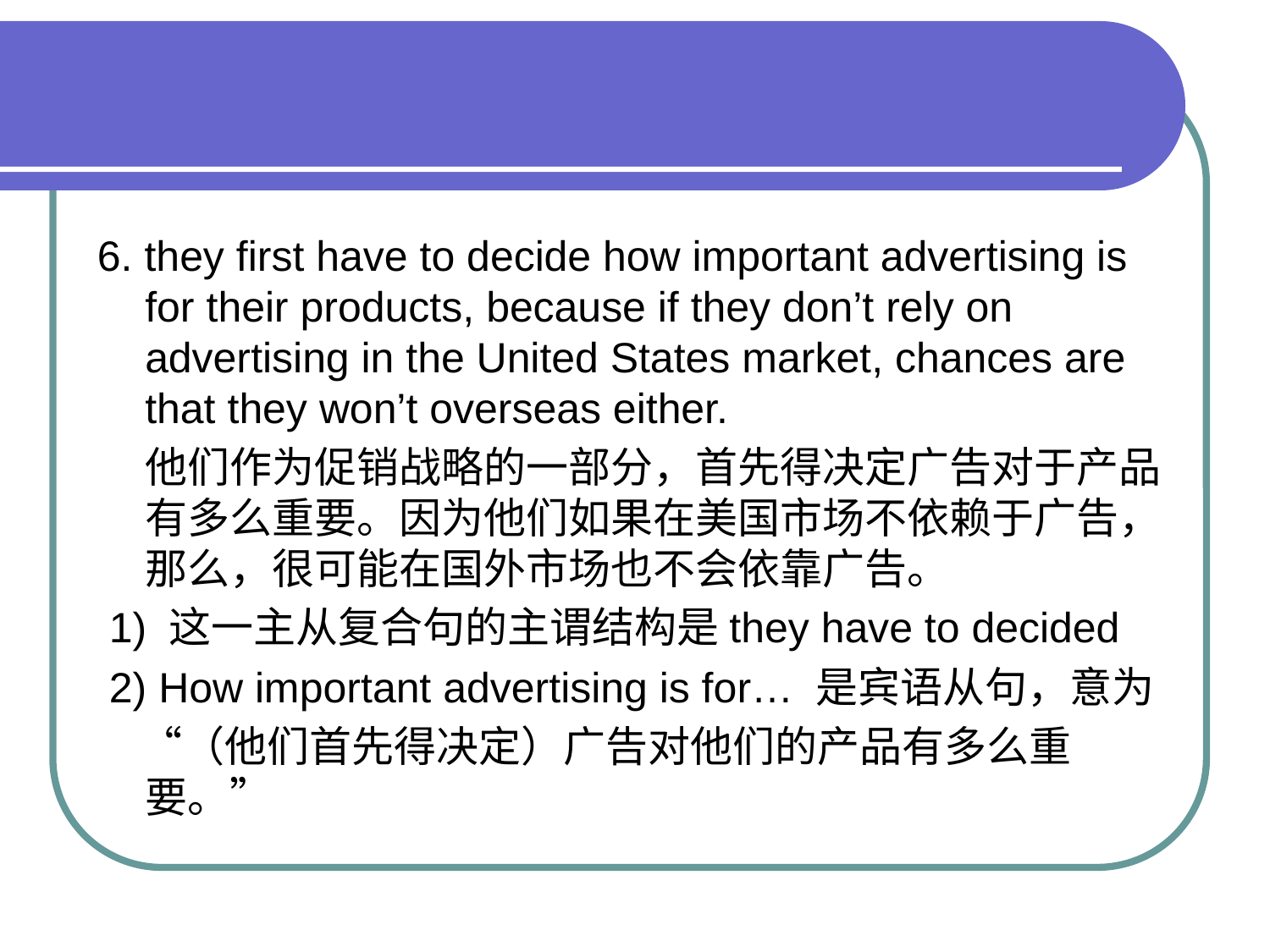

#
6. they first have to decide how important advertising is for their products, because if they don’t rely on advertising in the United States market, chances are that they won’t overseas either.
    他们作为促销战略的一部分，首先得决定广告对于产品有多么重要。因为他们如果在美国市场不依赖于广告，那么，很可能在国外市场也不会依靠广告。
 1) 这一主从复合句的主谓结构是they have to decided
 2) How important advertising is for… 是宾语从句，意为
　“（他们首先得决定）广告对他们的产品有多么重要。”